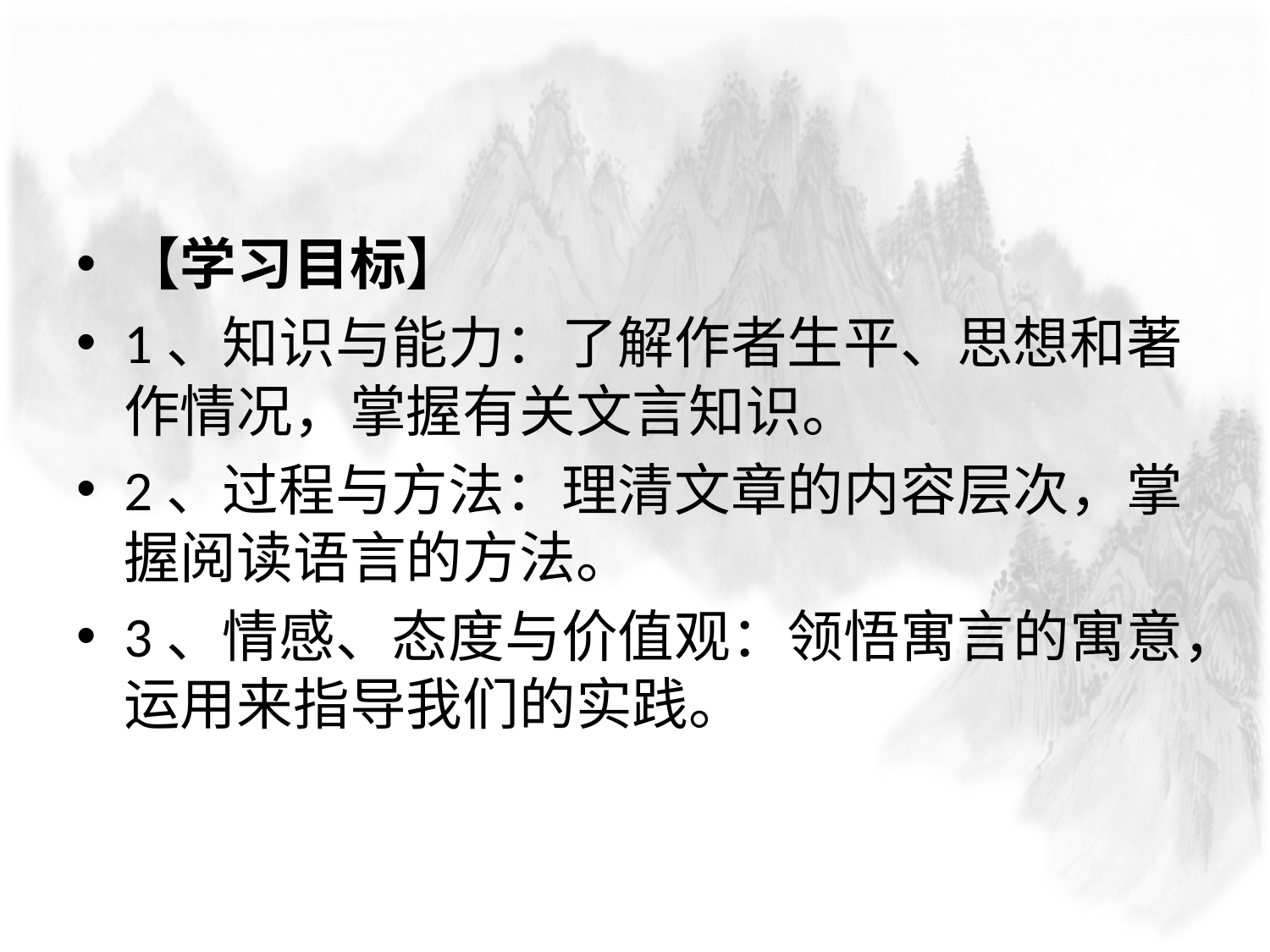

#
【学习目标】
1、知识与能力：了解作者生平、思想和著作情况，掌握有关文言知识。
2、过程与方法：理清文章的内容层次，掌握阅读语言的方法。
3、情感、态度与价值观：领悟寓言的寓意，运用来指导我们的实践。